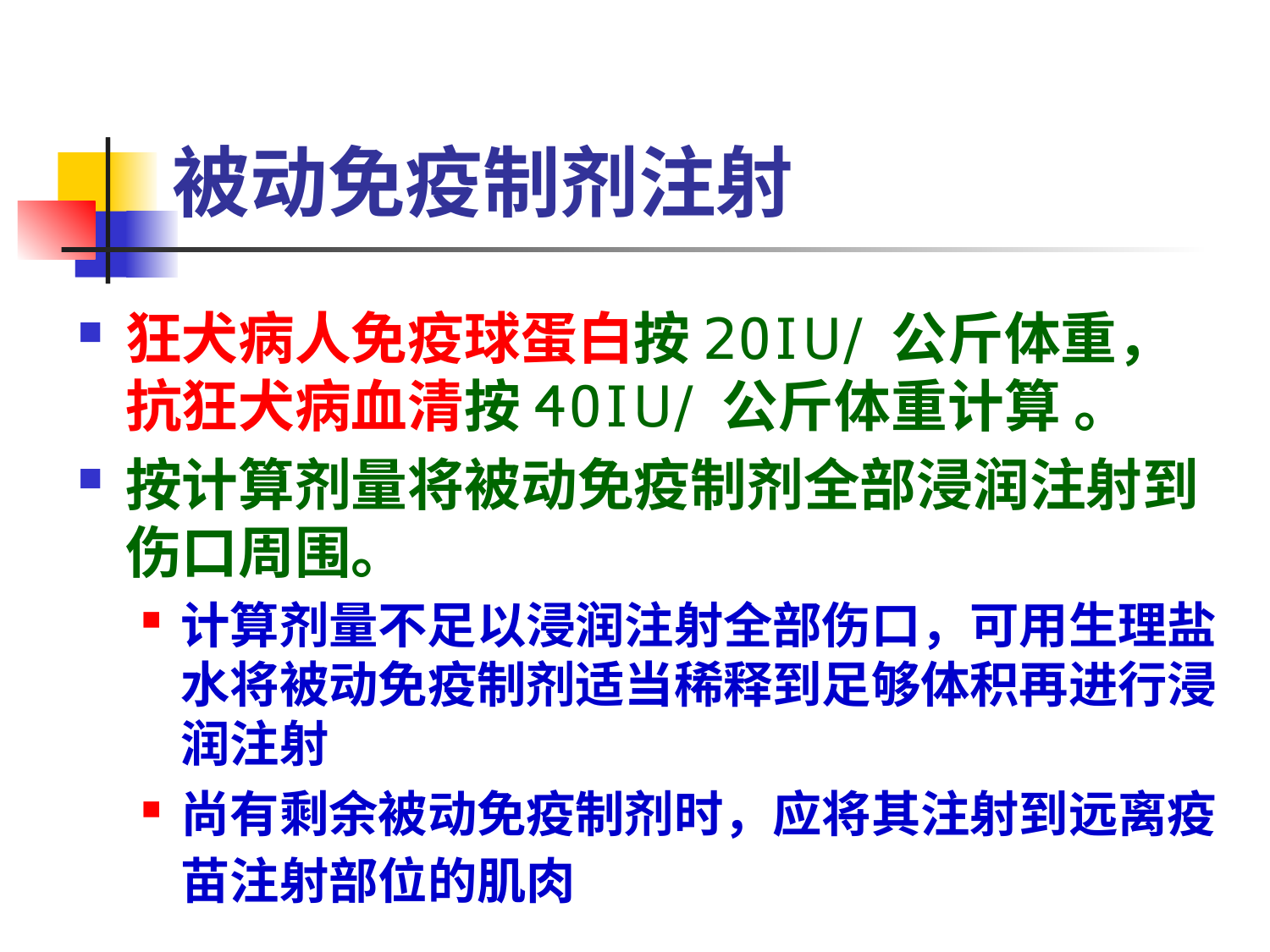

# 被动免疫制剂注射
狂犬病人免疫球蛋白按20IU/公斤体重，抗狂犬病血清按40IU/公斤体重计算 。
按计算剂量将被动免疫制剂全部浸润注射到伤口周围。
计算剂量不足以浸润注射全部伤口，可用生理盐水将被动免疫制剂适当稀释到足够体积再进行浸润注射
尚有剩余被动免疫制剂时，应将其注射到远离疫苗注射部位的肌肉